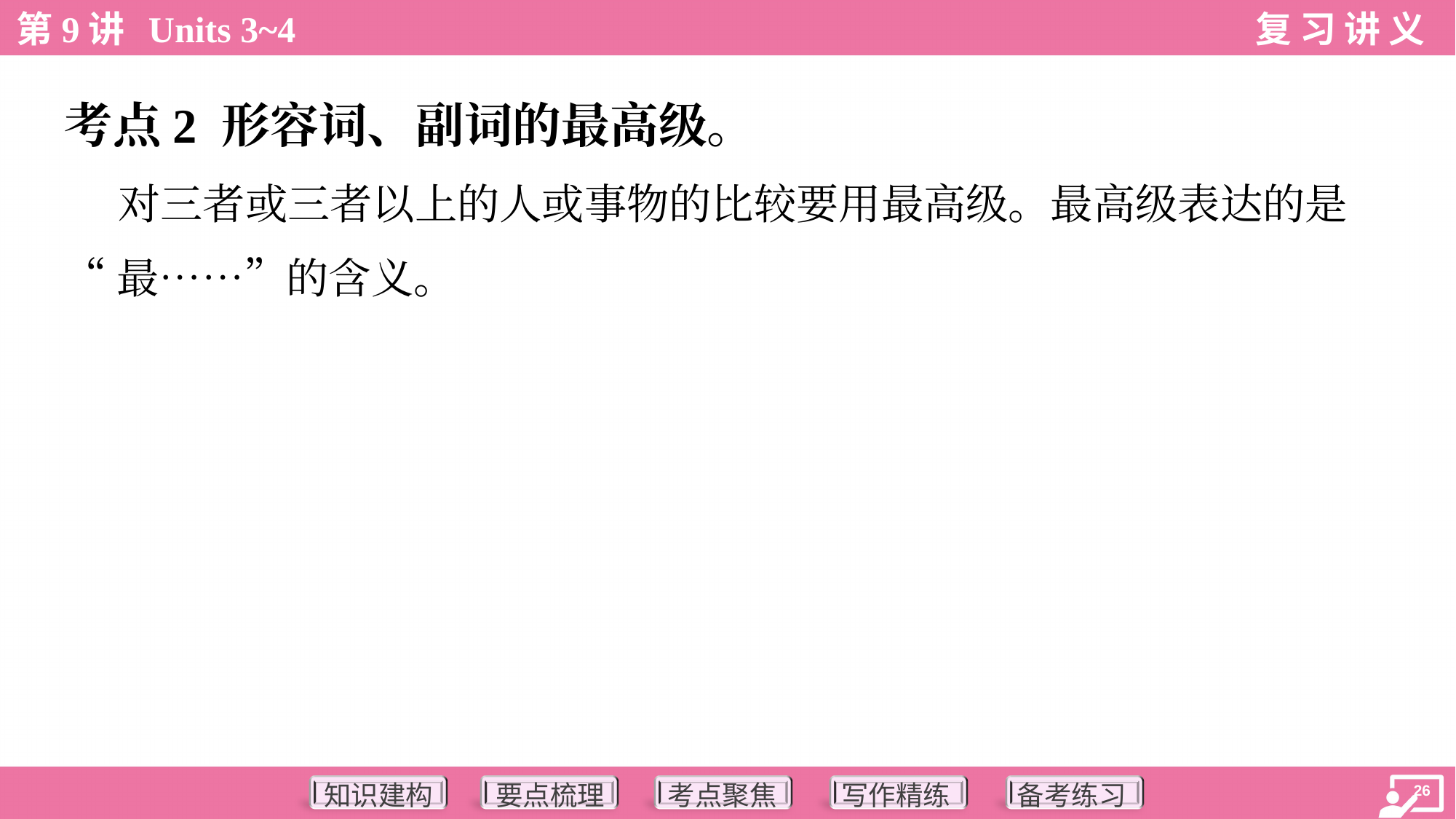

考点2 形容词、副词的最高级。
    对三者或三者以上的人或事物的比较要用最高级。最高级表达的是
“最……”的含义。